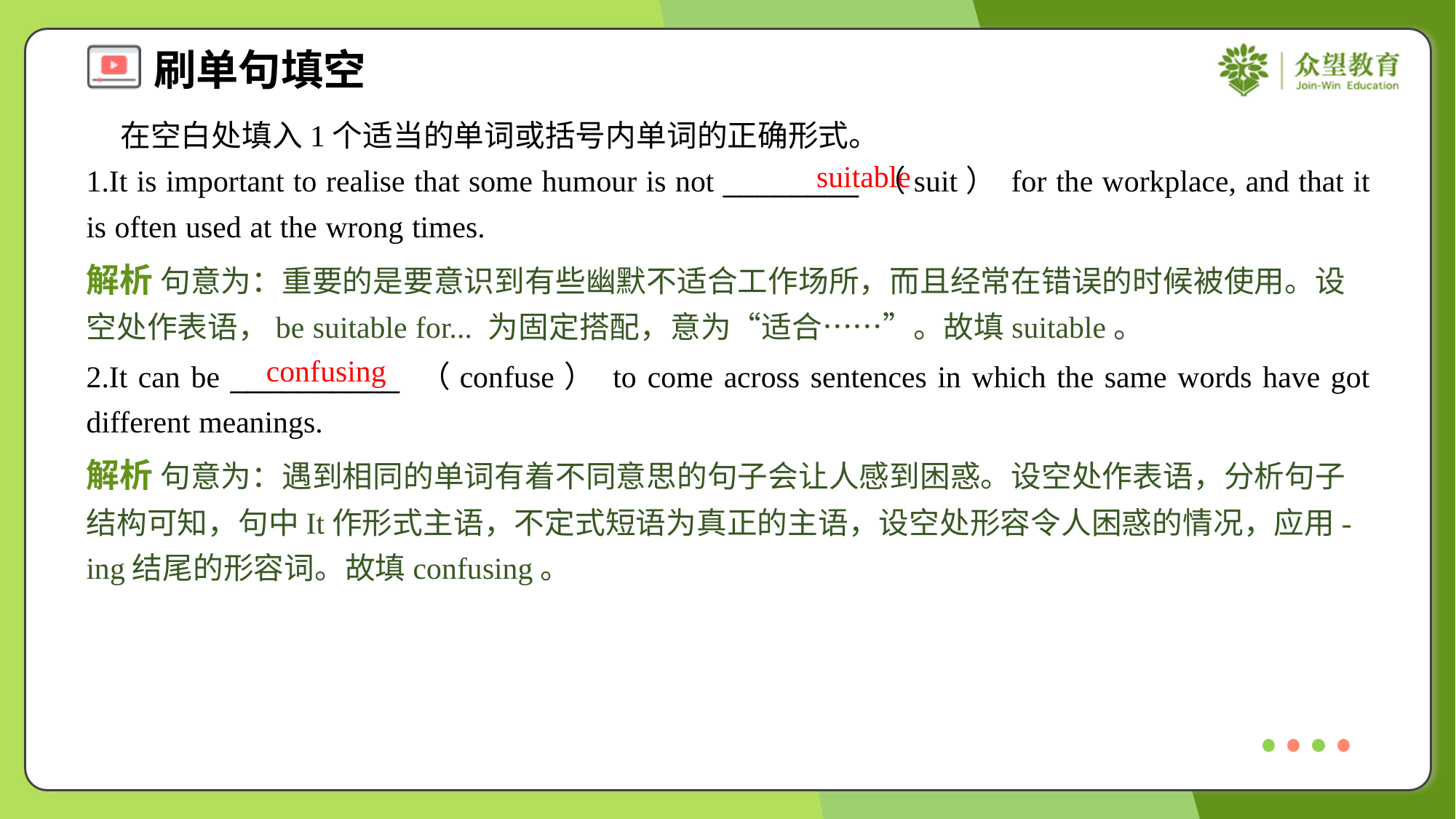

在空白处填入1个适当的单词或括号内单词的正确形式。
1.It is important to realise that some humour is not ________ （suit） for the workplace, and that it is often used at the wrong times.
suitable
解析 句意为：重要的是要意识到有些幽默不适合工作场所，而且经常在错误的时候被使用。设空处作表语，be suitable for... 为固定搭配，意为“适合……”。故填suitable。
confusing
2.It can be __________ （confuse） to come across sentences in which the same words have got different meanings.
解析 句意为：遇到相同的单词有着不同意思的句子会让人感到困惑。设空处作表语，分析句子结构可知，句中It作形式主语，不定式短语为真正的主语，设空处形容令人困惑的情况，应用-ing结尾的形容词。故填confusing。